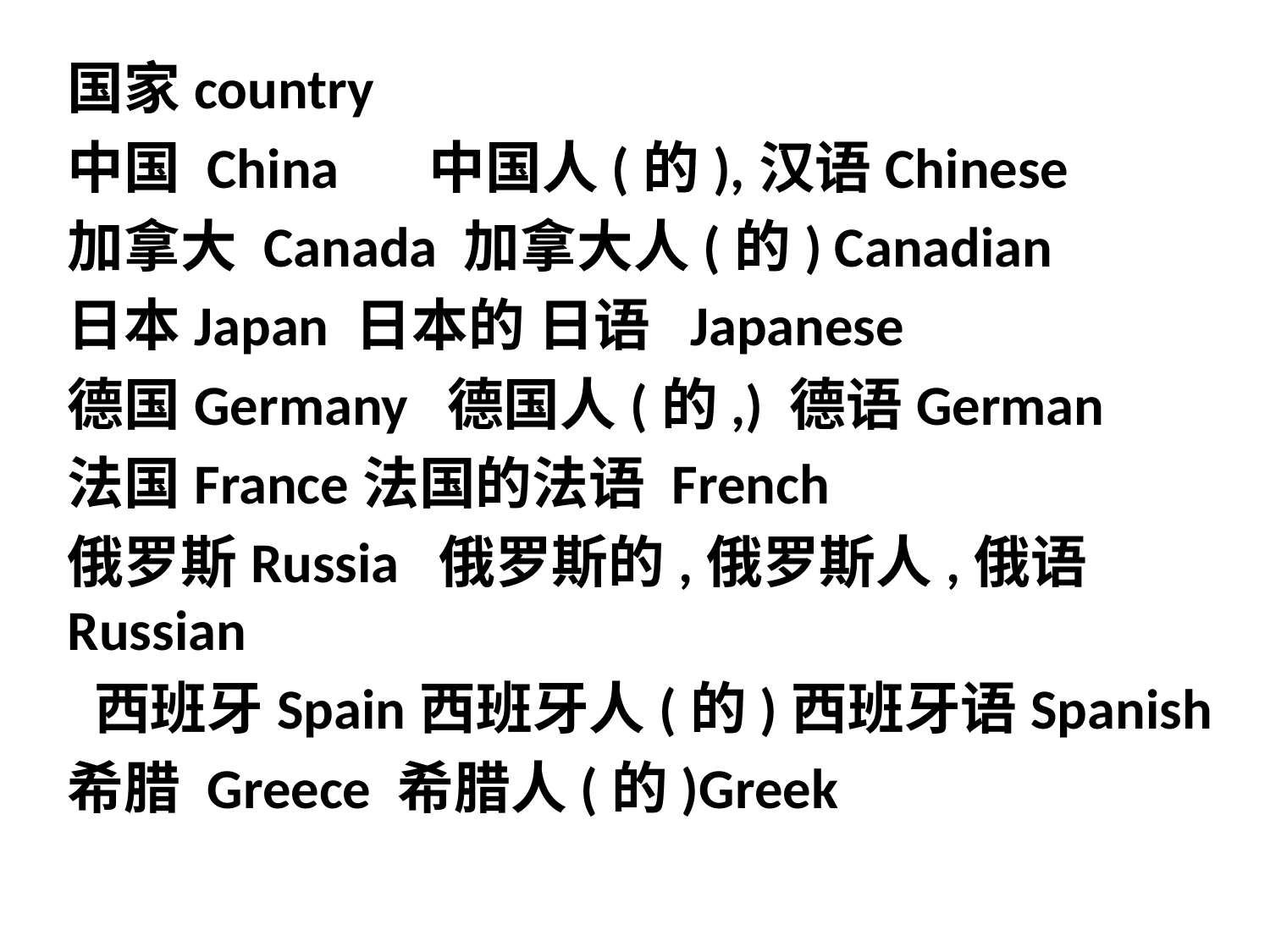

国家country
中国 China      中国人(的),汉语Chinese
加拿大 Canada 加拿大人(的) Canadian
日本Japan 日本的 日语  Japanese
德国Germany  德国人(的,) 德语German
法国France法国的法语 French
俄罗斯Russia  俄罗斯的,俄罗斯人,俄语 Russian
 西班牙Spain西班牙人(的)西班牙语Spanish
希腊 Greece 希腊人(的)Greek